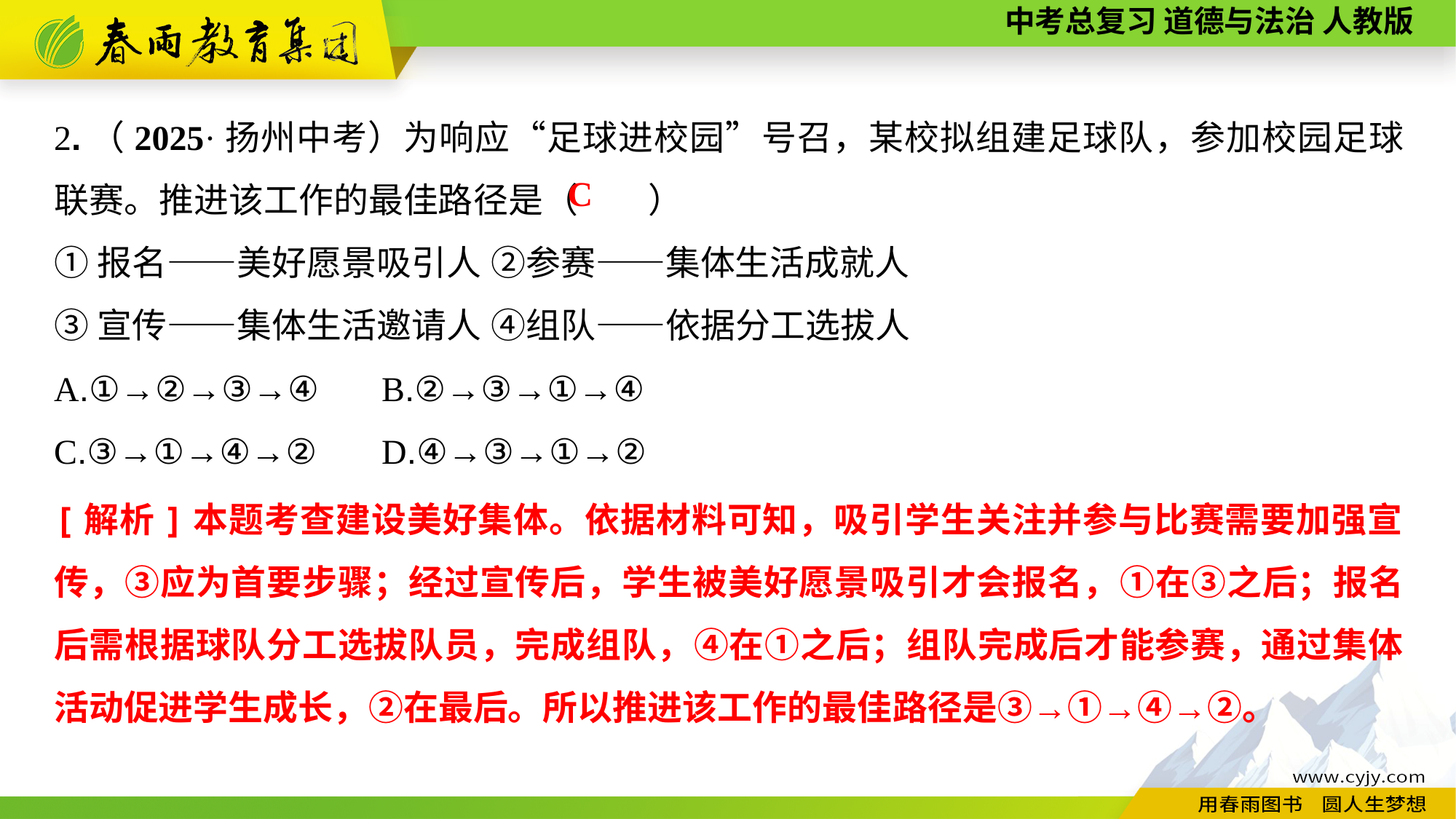

2.（2025·扬州中考）为响应“足球进校园”号召，某校拟组建足球队，参加校园足球联赛。推进该工作的最佳路径是（　　）
①报名——美好愿景吸引人	②参赛——集体生活成就人
③宣传——集体生活邀请人	④组队——依据分工选拔人
A.①→②→③→④	B.②→③→①→④
C.③→①→④→②	D.④→③→①→②
C
[解析]本题考查建设美好集体。依据材料可知，吸引学生关注并参与比赛需要加强宣传，③应为首要步骤；经过宣传后，学生被美好愿景吸引才会报名，①在③之后；报名后需根据球队分工选拔队员，完成组队，④在①之后；组队完成后才能参赛，通过集体活动促进学生成长，②在最后。所以推进该工作的最佳路径是③→①→④→②。